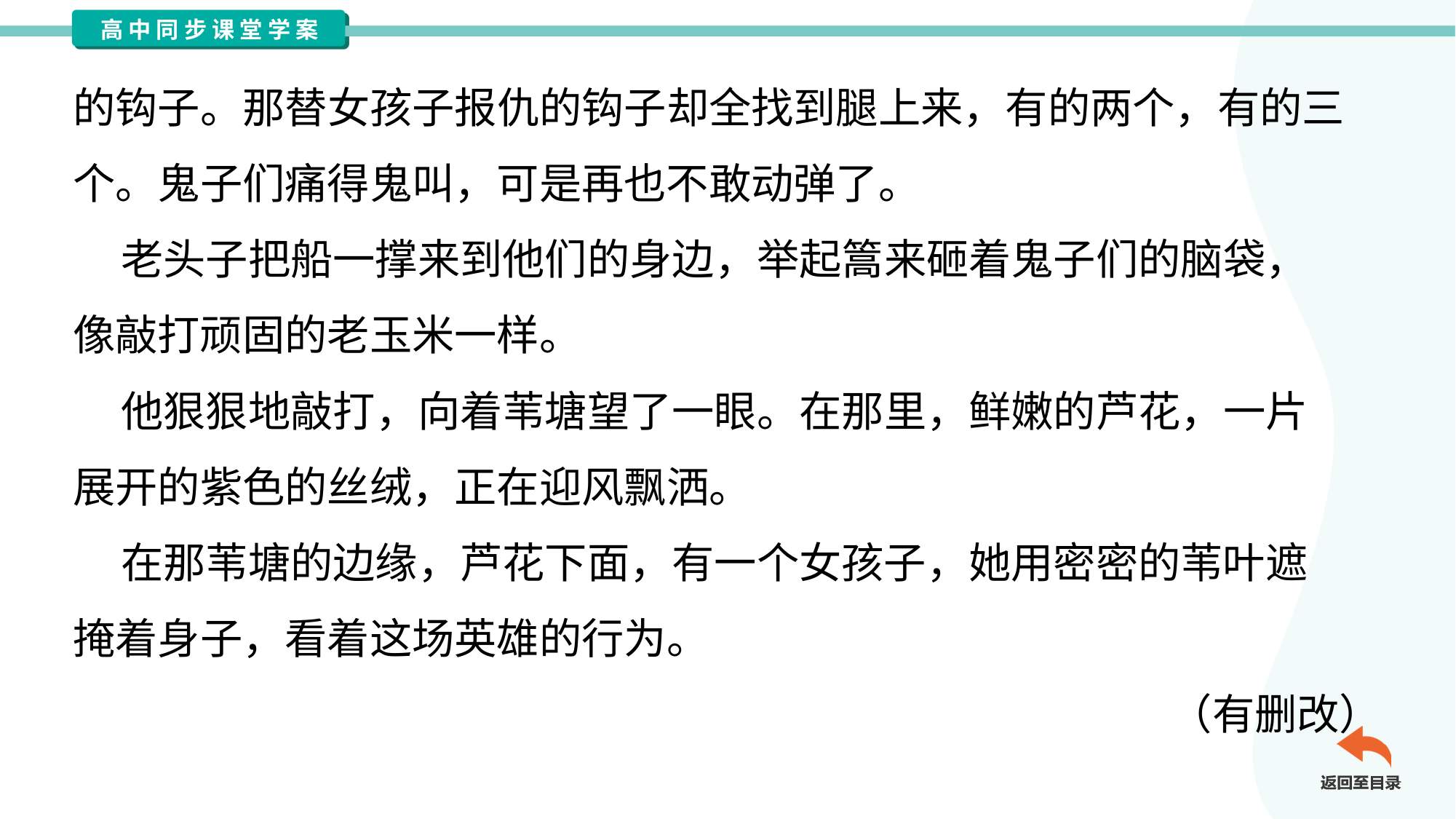

的钩子。那替女孩子报仇的钩子却全找到腿上来，有的两个，有的三
个。鬼子们痛得鬼叫，可是再也不敢动弹了。
    老头子把船一撑来到他们的身边，举起篙来砸着鬼子们的脑袋，
像敲打顽固的老玉米一样。
    他狠狠地敲打，向着苇塘望了一眼。在那里，鲜嫩的芦花，一片
展开的紫色的丝绒，正在迎风飘洒。
    在那苇塘的边缘，芦花下面，有一个女孩子，她用密密的苇叶遮
掩着身子，看着这场英雄的行为。
（有删改）